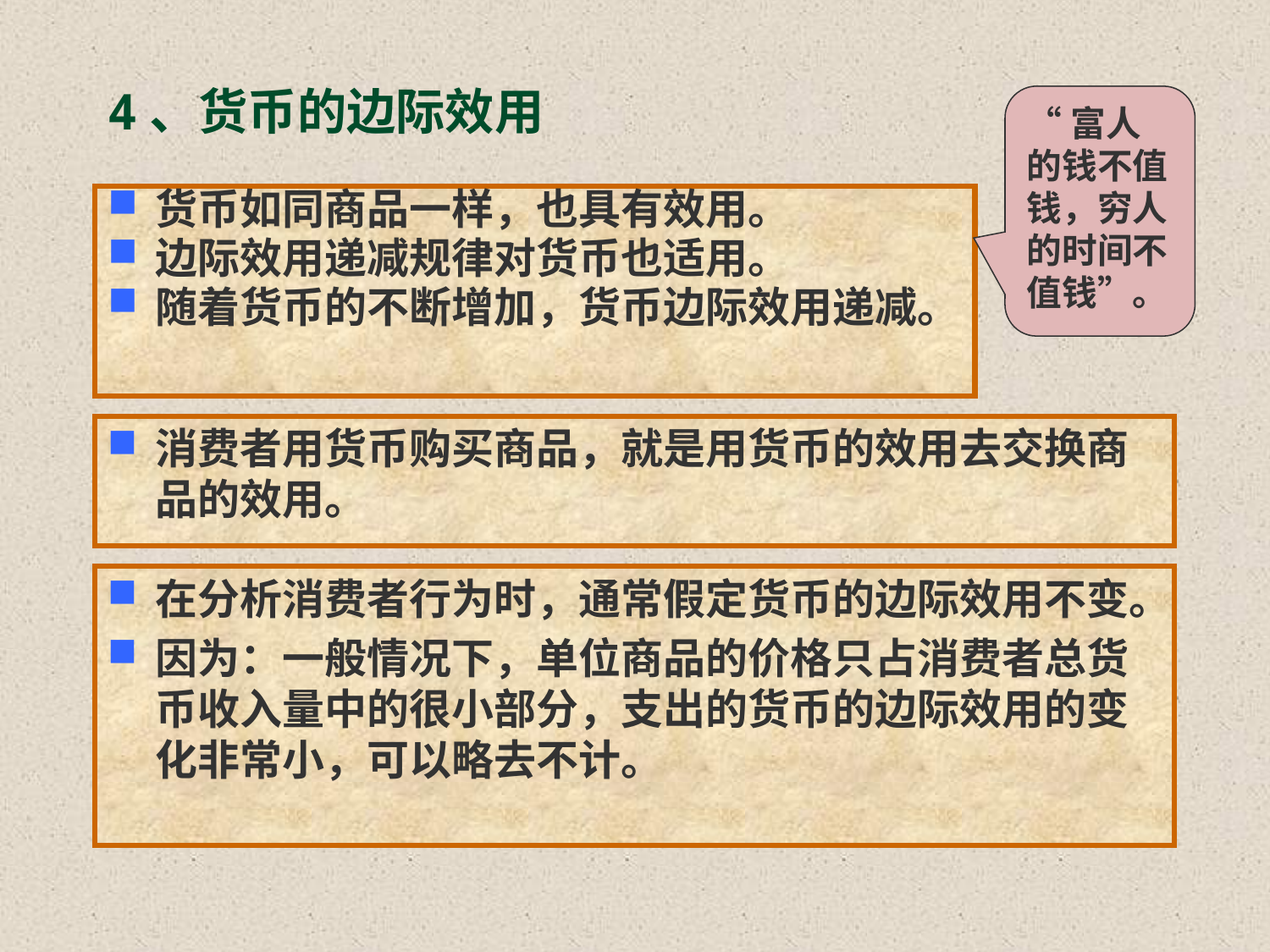

# 4、货币的边际效用
“富人的钱不值钱，穷人的时间不值钱”。
货币如同商品一样，也具有效用。
边际效用递减规律对货币也适用。
随着货币的不断增加，货币边际效用递减。
消费者用货币购买商品，就是用货币的效用去交换商品的效用。
在分析消费者行为时，通常假定货币的边际效用不变。
因为：一般情况下，单位商品的价格只占消费者总货币收入量中的很小部分，支出的货币的边际效用的变化非常小，可以略去不计。